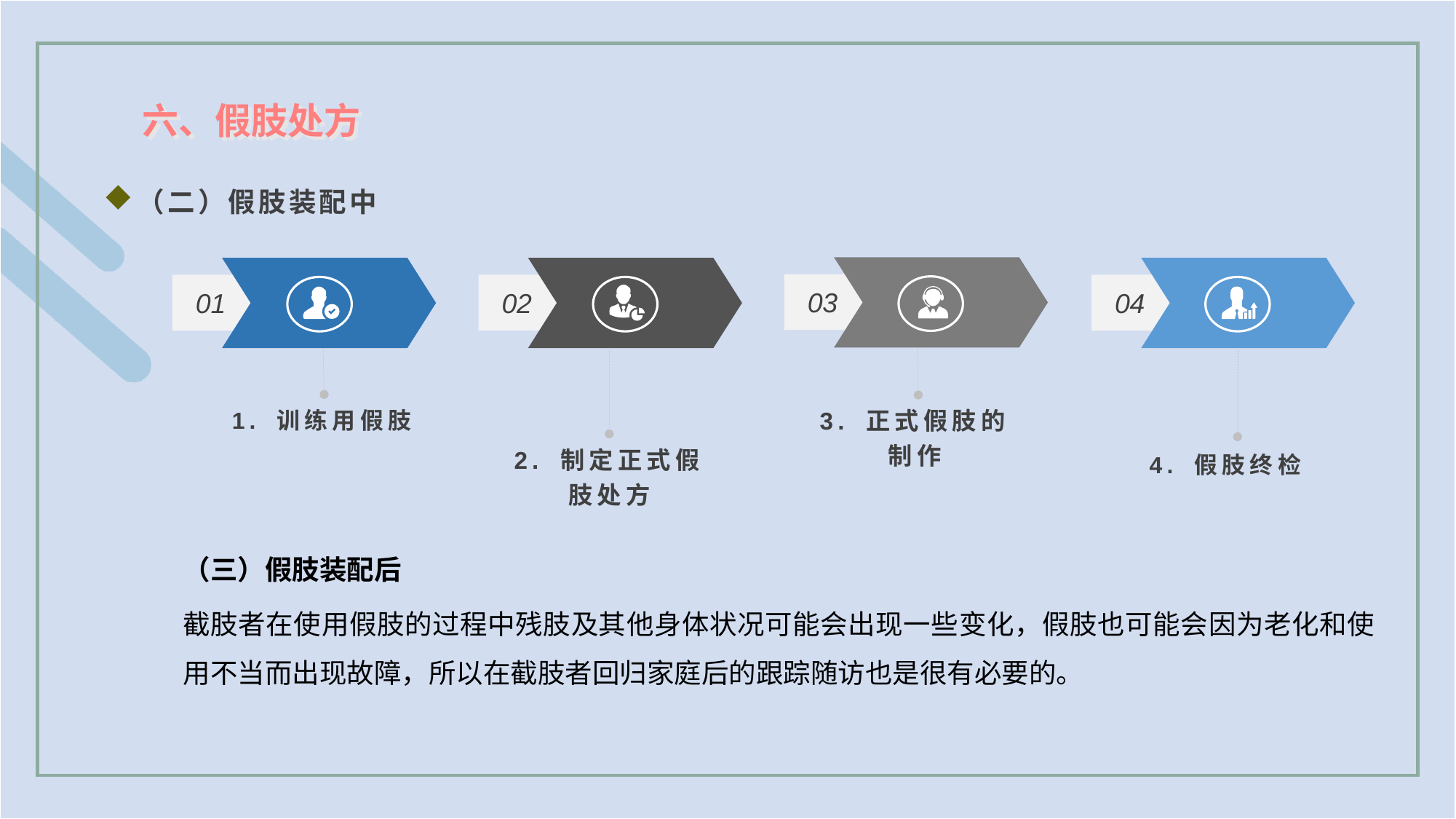

六、假肢处方
（二）假肢装配中

03

3. 正式假肢的制作

01

1. 训练用假肢

02

2. 制定正式假肢处方

04

4. 假肢终检
（三）假肢装配后
截肢者在使用假肢的过程中残肢及其他身体状况可能会出现一些变化，假肢也可能会因为老化和使用不当而出现故障，所以在截肢者回归家庭后的跟踪随访也是很有必要的。